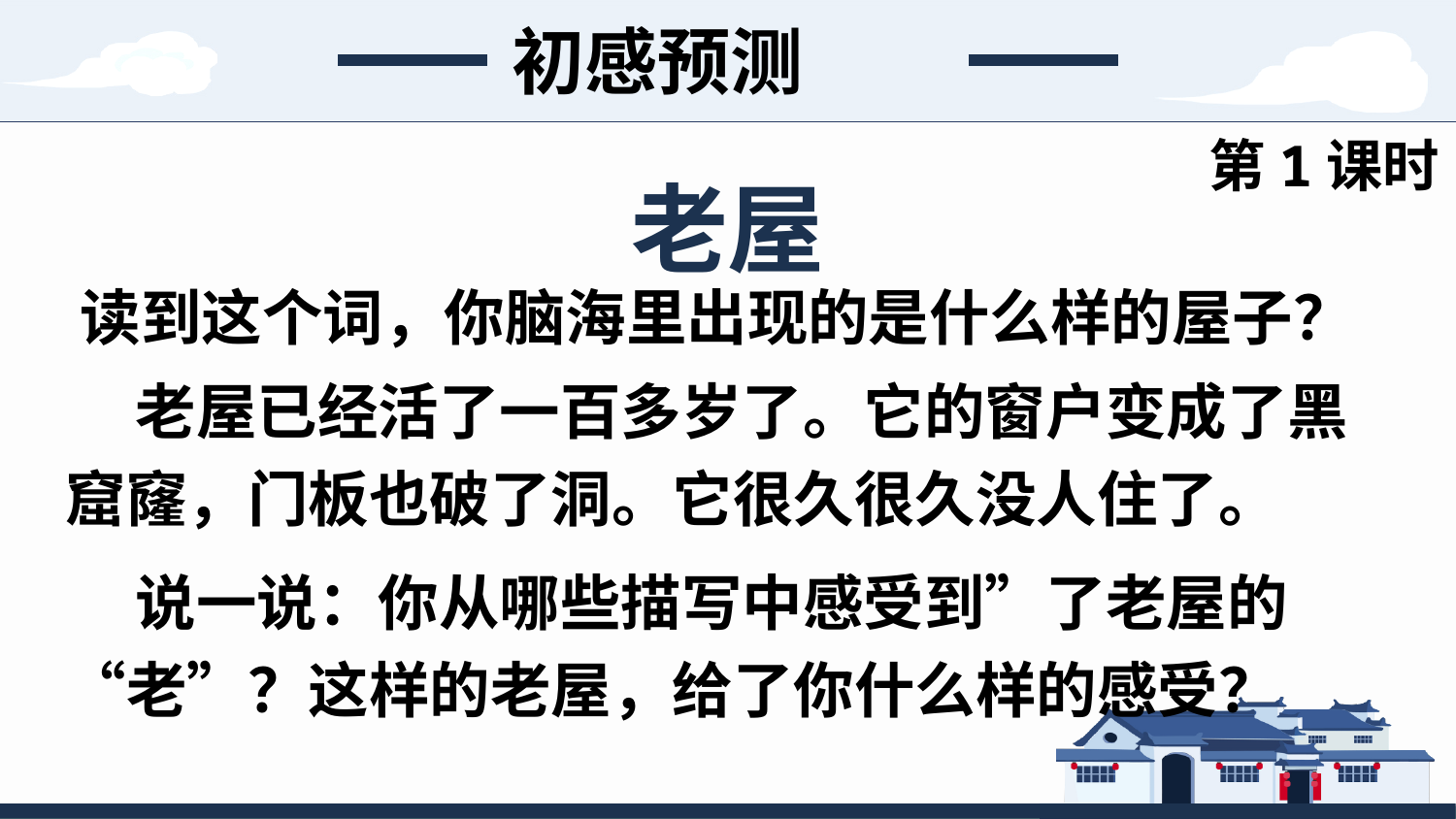

初感预测
第1课时
老屋
读到这个词，你脑海里出现的是什么样的屋子？
    老屋已经活了一百多岁了。它的窗户变成了黑窟窿，门板也破了洞。它很久很久没人住了。
    说一说：你从哪些描写中感受到”了老屋的“老”？这样的老屋，给了你什么样的感受？